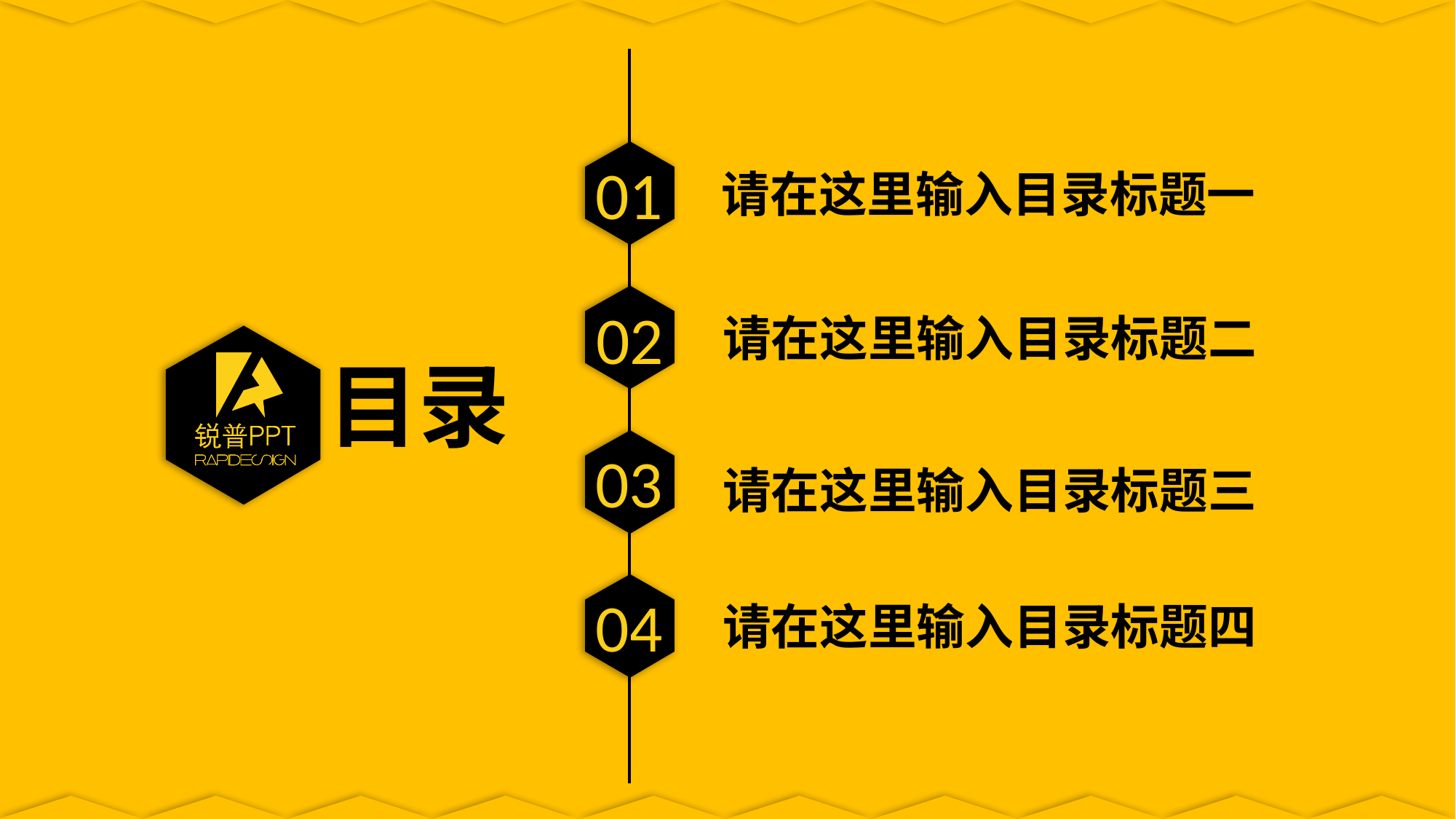

01

请在这里输入目录标题一
02

请在这里输入目录标题二

目录

03

请在这里输入目录标题三
04

请在这里输入目录标题四